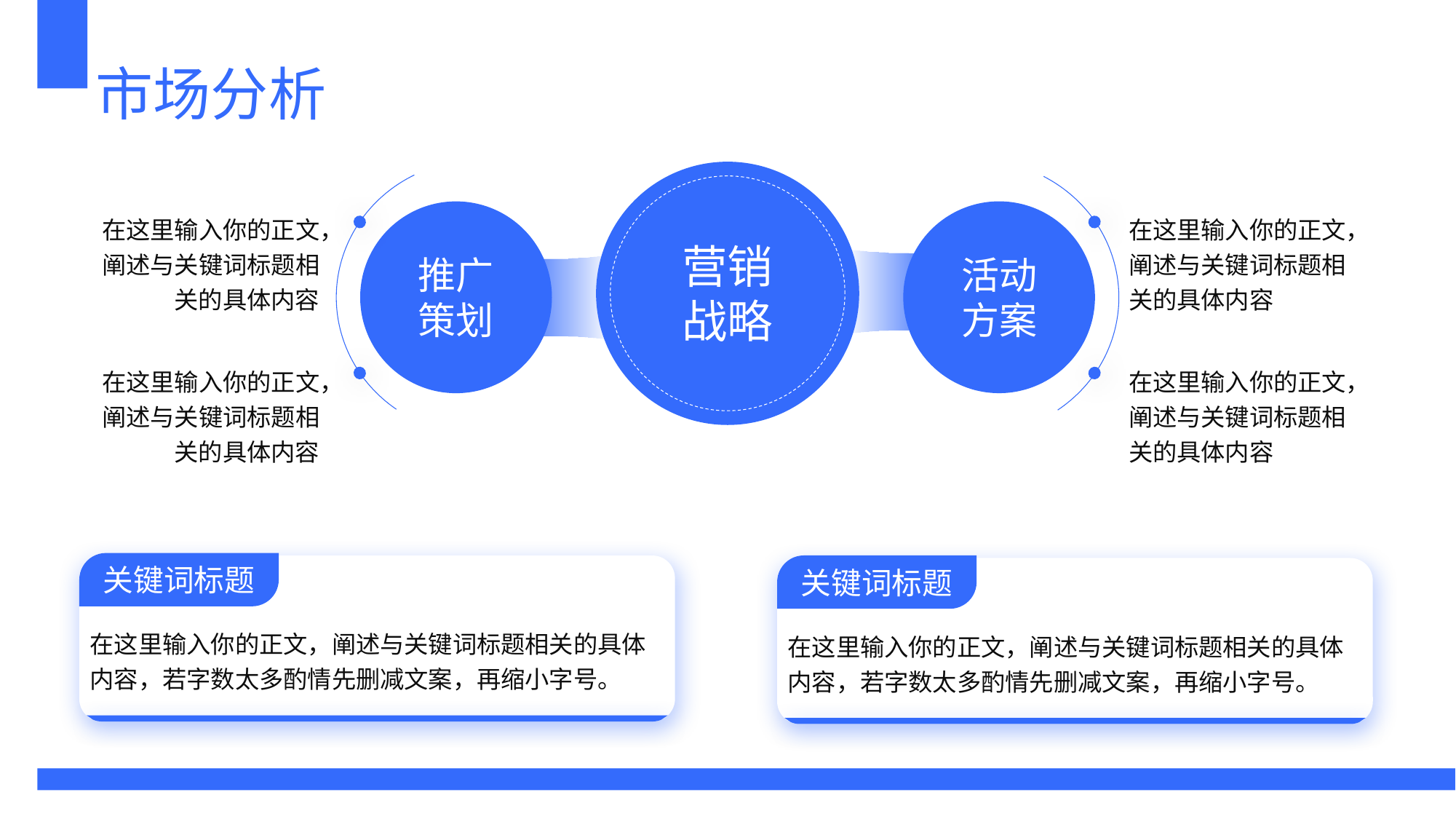

市场分析

在这里输入你的正文，阐述与关键词标题相关的具体内容
在这里输入你的正文，阐述与关键词标题相关的具体内容

营销战略

活动
方案
推广
策划

在这里输入你的正文，阐述与关键词标题相关的具体内容
在这里输入你的正文，阐述与关键词标题相关的具体内容

关键词标题
在这里输入你的正文，阐述与关键词标题相关的具体内容，若字数太多酌情先删减文案，再缩小字号。

关键词标题
在这里输入你的正文，阐述与关键词标题相关的具体内容，若字数太多酌情先删减文案，再缩小字号。